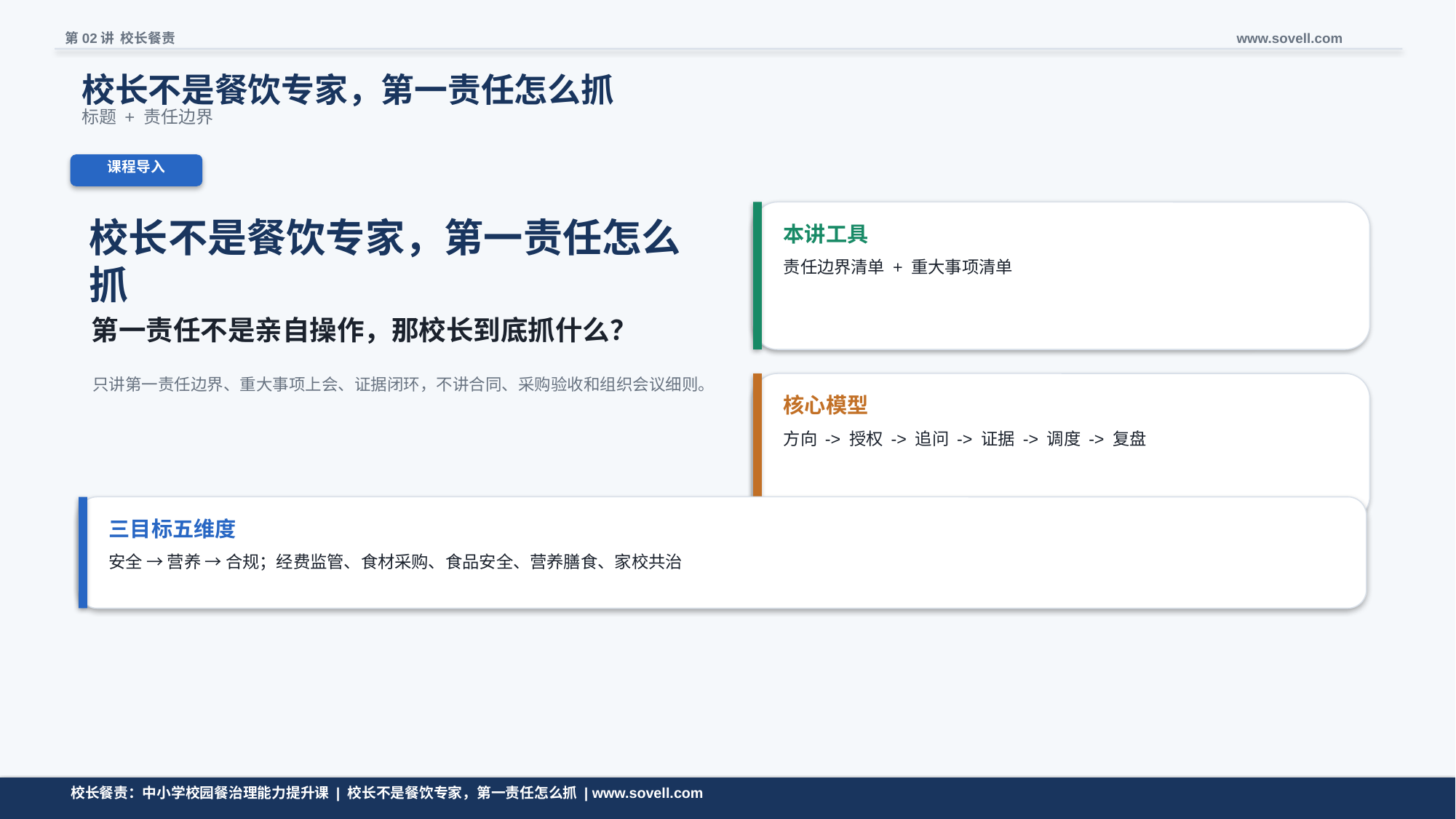

第02讲  校长餐责
www.sovell.com

校长不是餐饮专家，第一责任怎么抓
标题 + 责任边界

课程导入

校长不是餐饮专家，第一责任怎么抓
本讲工具
责任边界清单 + 重大事项清单
第一责任不是亲自操作，那校长到底抓什么？
只讲第一责任边界、重大事项上会、证据闭环，不讲合同、采购验收和组织会议细则。

核心模型
方向 -> 授权 -> 追问 -> 证据 -> 调度 -> 复盘

三目标五维度
安全 → 营养 → 合规；经费监管、食材采购、食品安全、营养膳食、家校共治

校长餐责：中小学校园餐治理能力提升课 | 校长不是餐饮专家，第一责任怎么抓 | www.sovell.com
校长餐责：中小学校园餐治理能力提升课 | 校长不是餐饮专家，第一责任怎么抓 | www.sovell.com